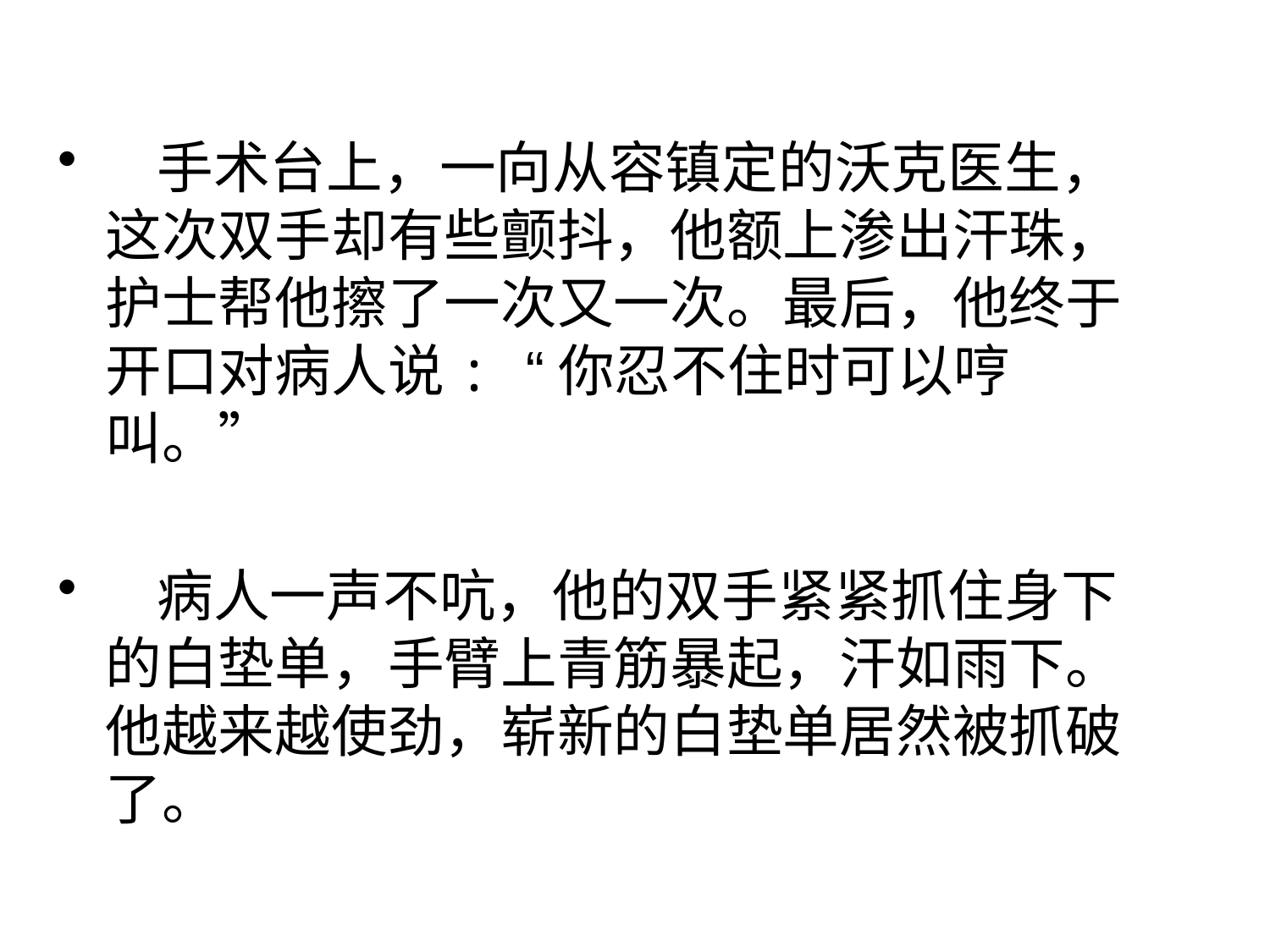

手术台上，一向从容镇定的沃克医生，这次双手却有些颤抖，他额上渗出汗珠，护士帮他擦了一次又一次。最后，他终于开口对病人说: “你忍不住时可以哼叫。”

   病人一声不吭，他的双手紧紧抓住身下的白垫单，手臂上青筋暴起，汗如雨下。他越来越使劲，崭新的白垫单居然被抓破了。